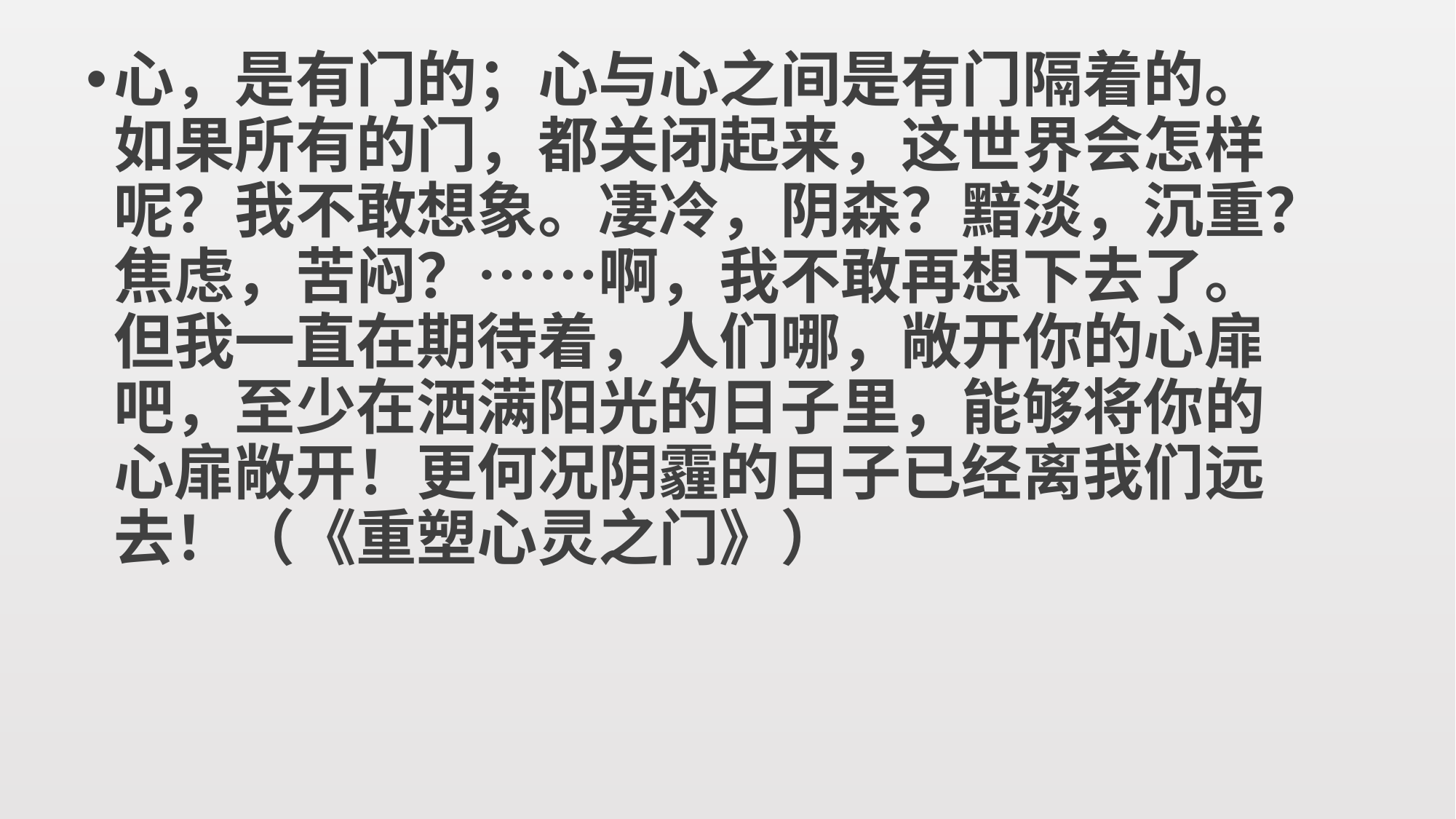

心，是有门的；心与心之间是有门隔着的。如果所有的门，都关闭起来，这世界会怎样呢？我不敢想象。凄冷，阴森？黯淡，沉重？焦虑，苦闷？……啊，我不敢再想下去了。但我一直在期待着，人们哪，敞开你的心扉吧，至少在洒满阳光的日子里，能够将你的心扉敞开！更何况阴霾的日子已经离我们远去！（《重塑心灵之门》）